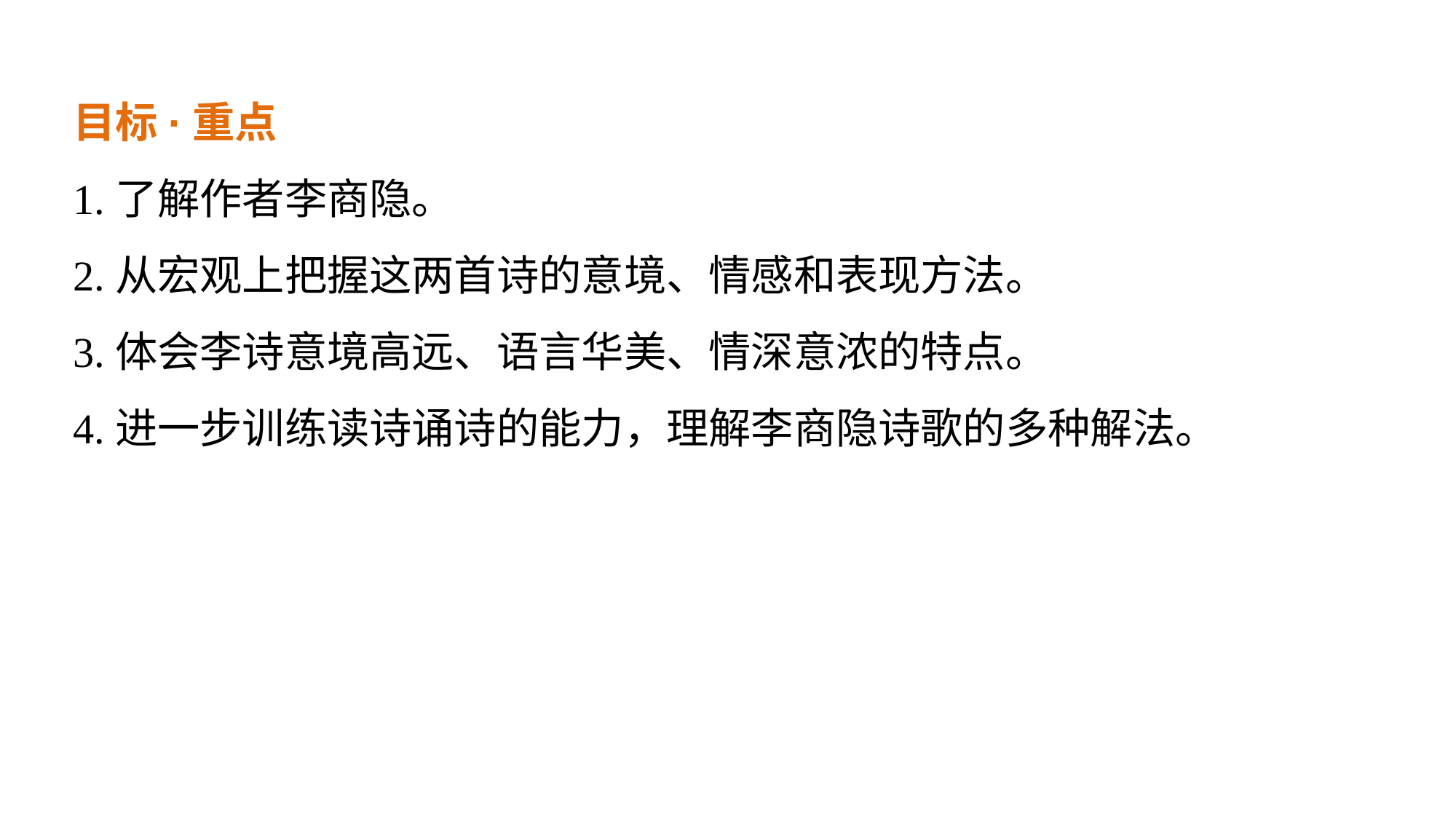

目标·重点
1.了解作者李商隐。
2.从宏观上把握这两首诗的意境、情感和表现方法。
3.体会李诗意境高远、语言华美、情深意浓的特点。
4.进一步训练读诗诵诗的能力，理解李商隐诗歌的多种解法。